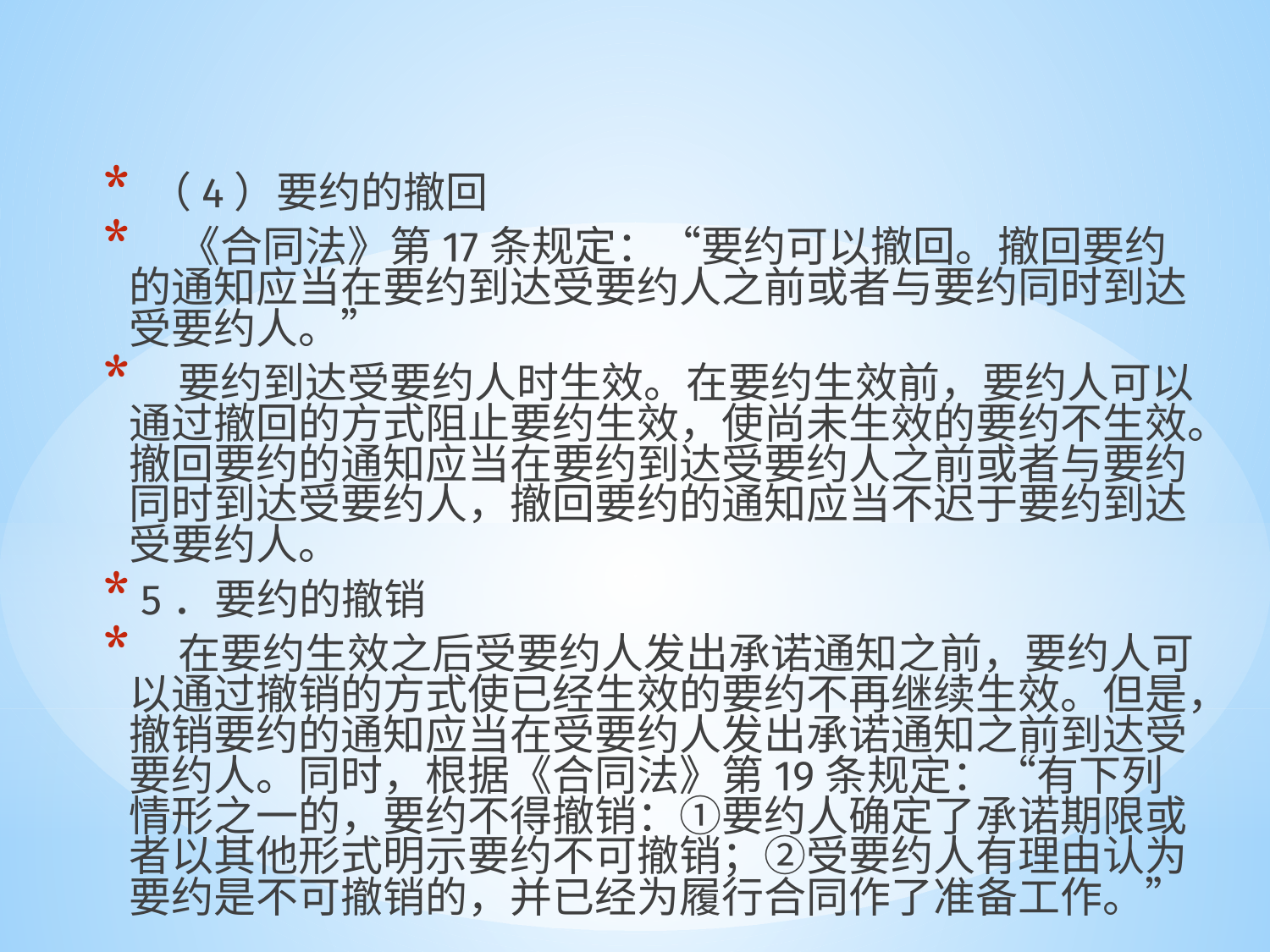

（4）要约的撤回
    《合同法》第17条规定：“要约可以撤回。撤回要约的通知应当在要约到达受要约人之前或者与要约同时到达受要约人。”
    要约到达受要约人时生效。在要约生效前，要约人可以通过撤回的方式阻止要约生效，使尚未生效的要约不生效。撤回要约的通知应当在要约到达受要约人之前或者与要约同时到达受要约人，撤回要约的通知应当不迟于要约到达受要约人。
 5．要约的撤销
    在要约生效之后受要约人发出承诺通知之前，要约人可以通过撤销的方式使已经生效的要约不再继续生效。但是，撤销要约的通知应当在受要约人发出承诺通知之前到达受要约人。同时，根据《合同法》第19条规定：“有下列情形之一的，要约不得撤销：①要约人确定了承诺期限或者以其他形式明示要约不可撤销；②受要约人有理由认为要约是不可撤销的，并已经为履行合同作了准备工作。”

#